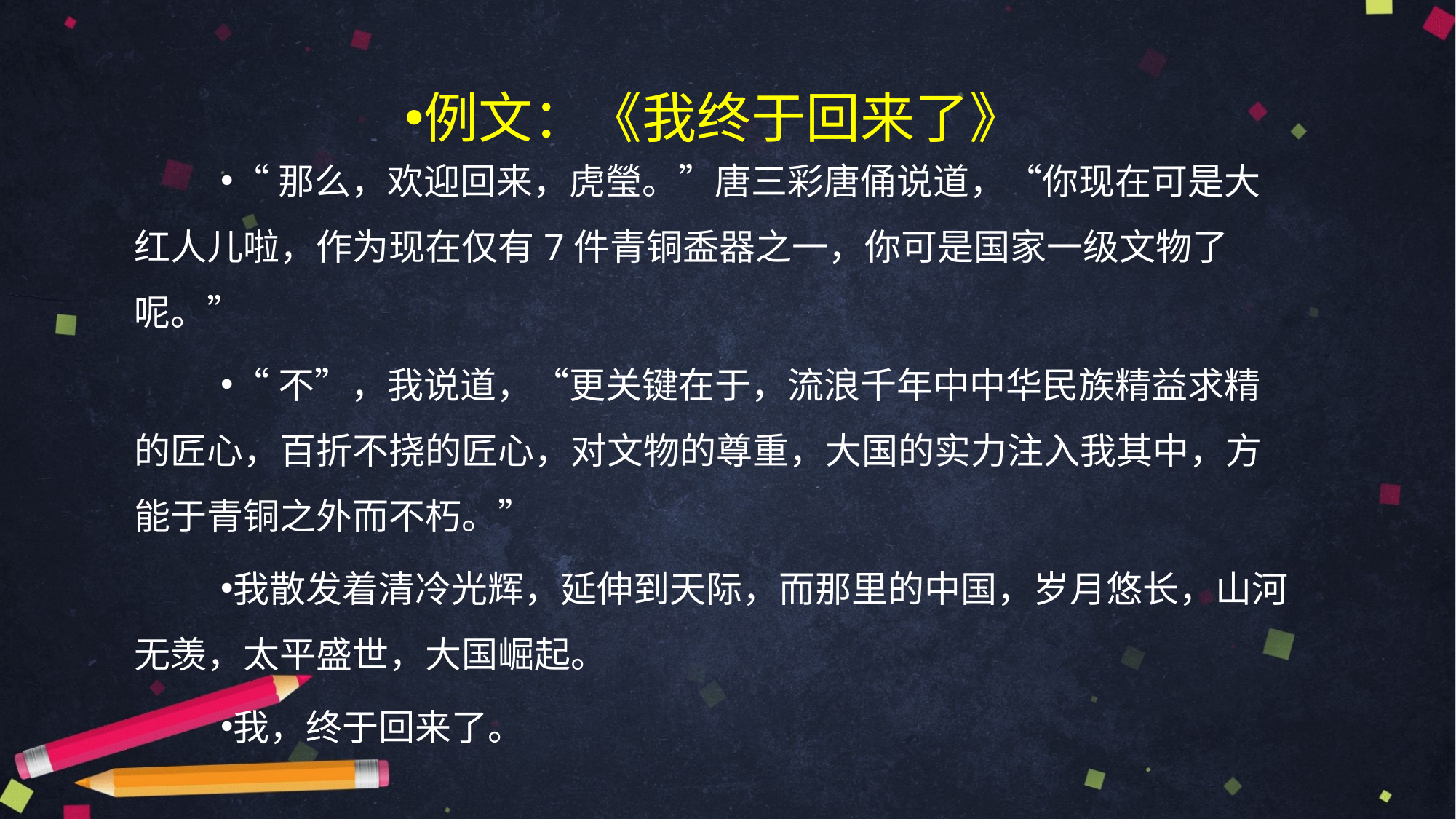

例文：《我终于回来了》
“那么，欢迎回来，虎瑩。”唐三彩唐俑说道，“你现在可是大红人儿啦，作为现在仅有7件青铜盉器之一，你可是国家一级文物了呢。”
“不”，我说道，“更关键在于，流浪千年中中华民族精益求精的匠心，百折不挠的匠心，对文物的尊重，大国的实力注入我其中，方能于青铜之外而不朽。”
我散发着清冷光辉，延伸到天际，而那里的中国，岁月悠长，山河无羡，太平盛世，大国崛起。
我，终于回来了。